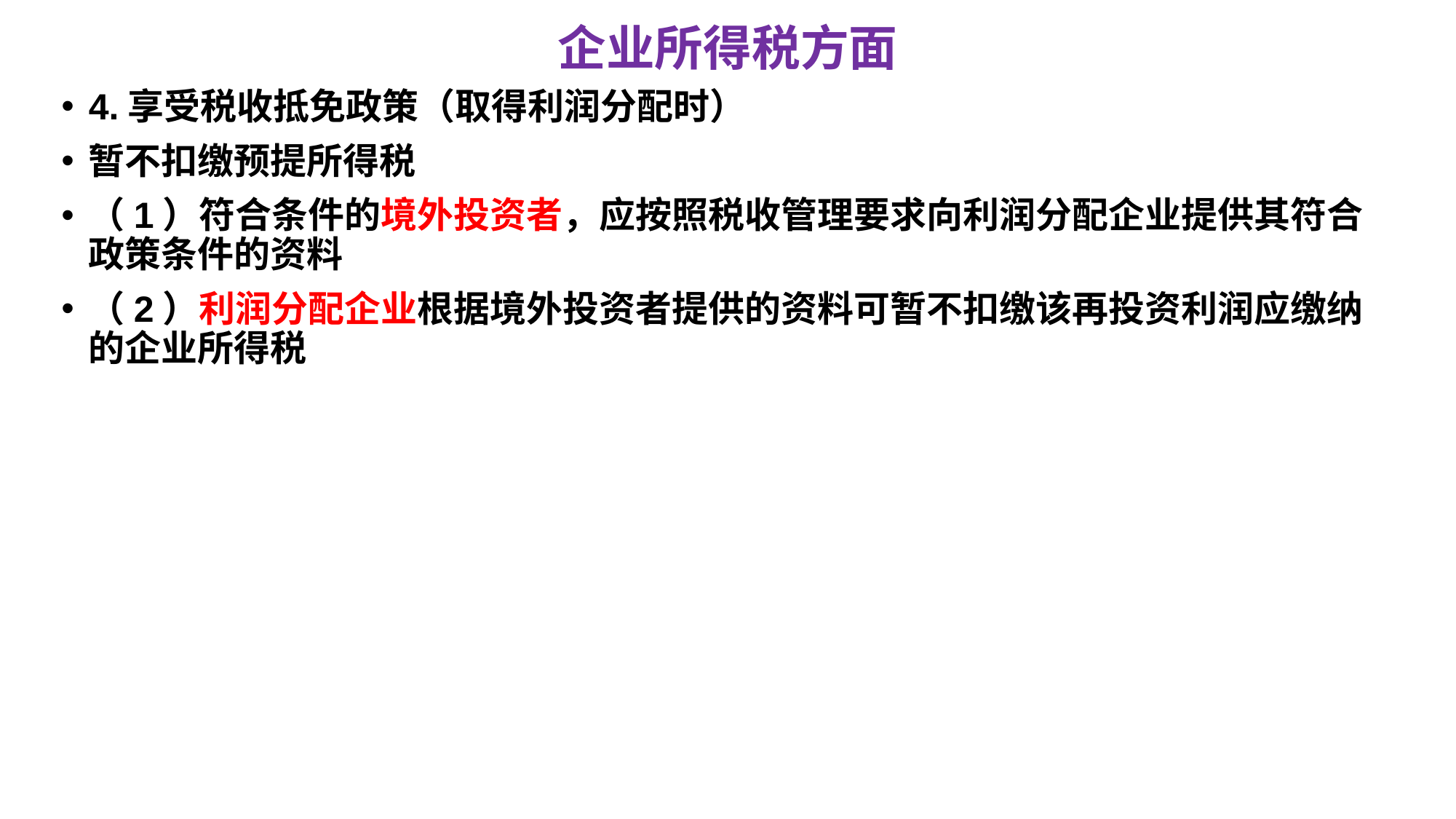

# 企业所得税方面
4.享受税收抵免政策（取得利润分配时）
暂不扣缴预提所得税
（1）符合条件的境外投资者，应按照税收管理要求向利润分配企业提供其符合政策条件的资料
（2）利润分配企业根据境外投资者提供的资料可暂不扣缴该再投资利润应缴纳的企业所得税